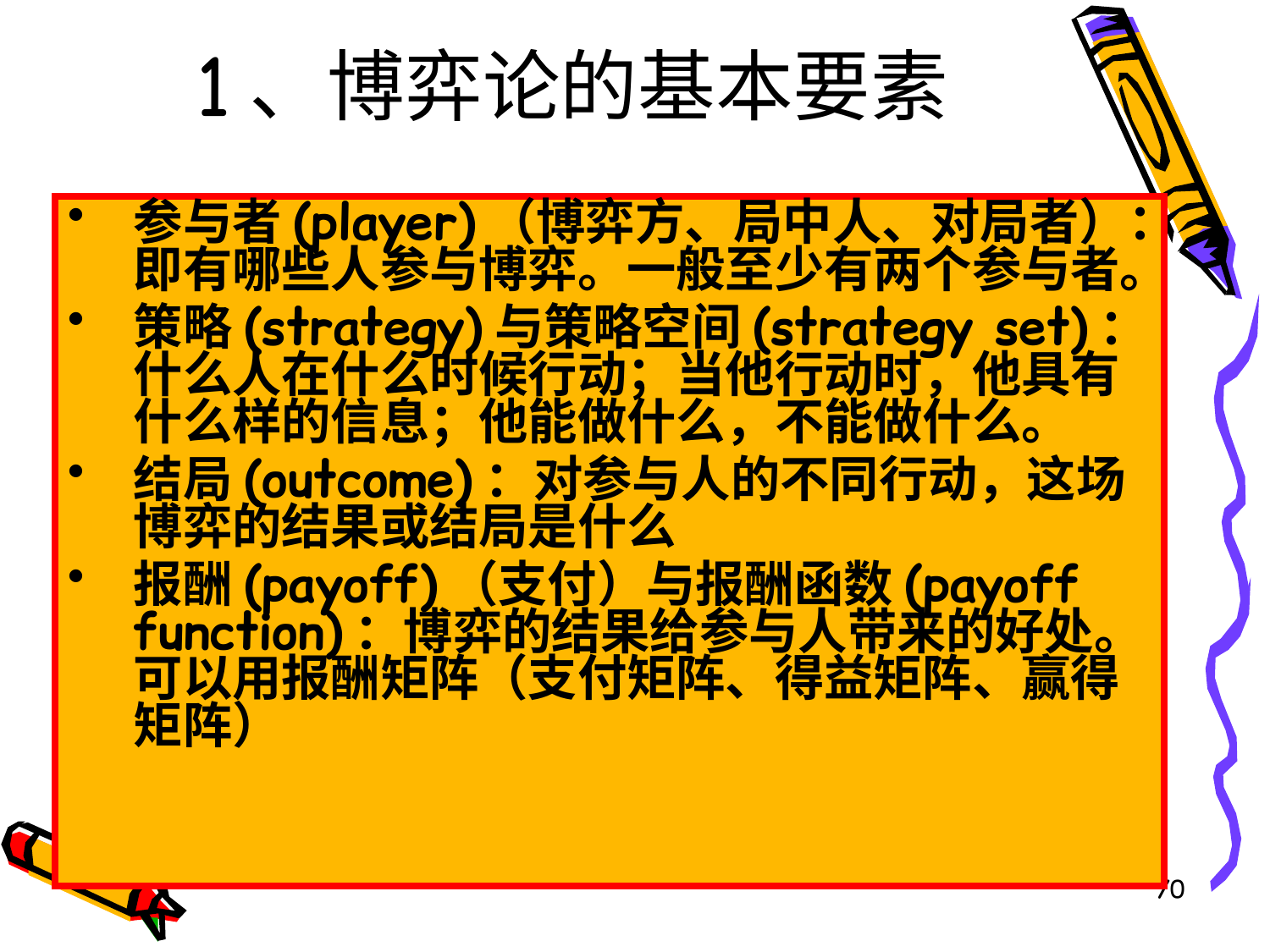

# 1、博弈论的基本要素
参与者(player)（博弈方、局中人、对局者）：即有哪些人参与博弈。一般至少有两个参与者。
策略(strategy)与策略空间(strategy set)：什么人在什么时候行动；当他行动时，他具有什么样的信息；他能做什么，不能做什么。
结局(outcome)：对参与人的不同行动，这场博弈的结果或结局是什么
报酬(payoff)（支付）与报酬函数(payoff function)：博弈的结果给参与人带来的好处。可以用报酬矩阵（支付矩阵、得益矩阵、赢得矩阵）
70